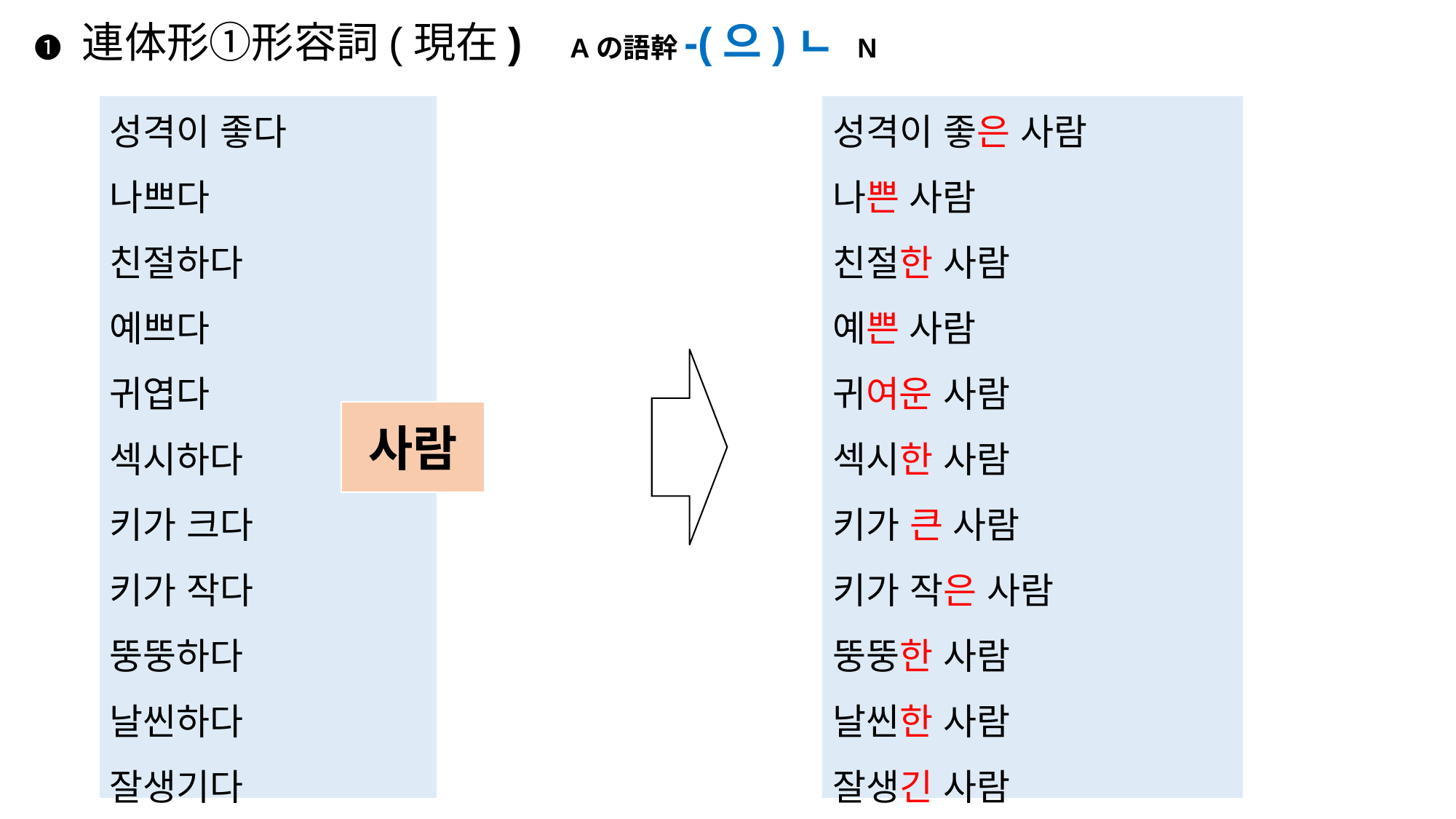

# ❶  連体形①形容詞(現在)    Aの語幹-(으)ㄴ N
성격이 좋다
나쁘다
친절하다
예쁘다
귀엽다
섹시하다
키가 크다
키가 작다
뚱뚱하다
날씬하다
잘생기다
성격이 좋은 사람
나쁜 사람
친절한 사람
예쁜 사람
귀여운 사람
섹시한 사람
키가 큰 사람
키가 작은 사람
뚱뚱한 사람
날씬한 사람
잘생긴 사람

사람